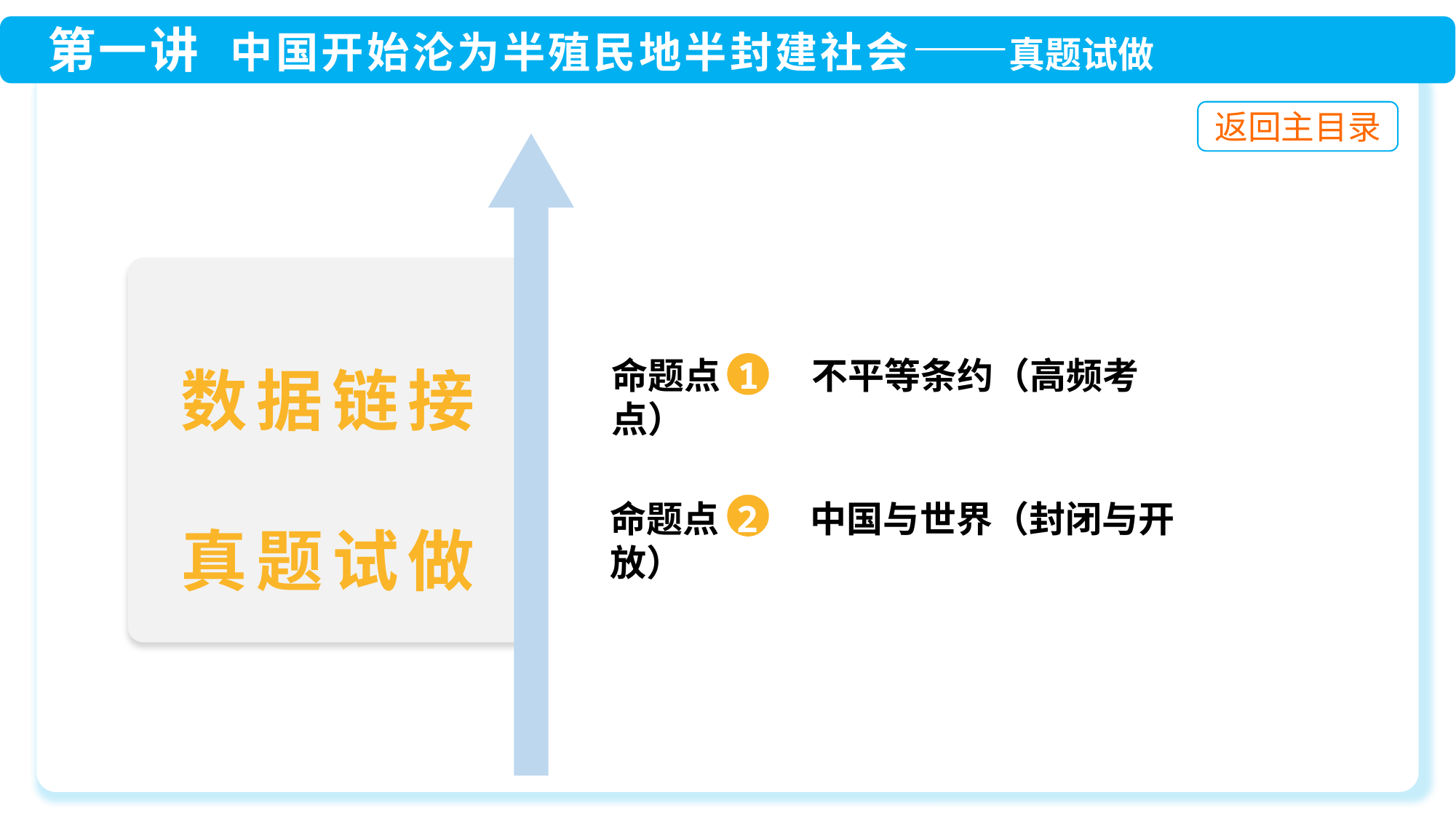

命题点 1  不平等条约（高频考点）
命题点 2  中国与世界（封闭与开放）

数据链接
真题试做